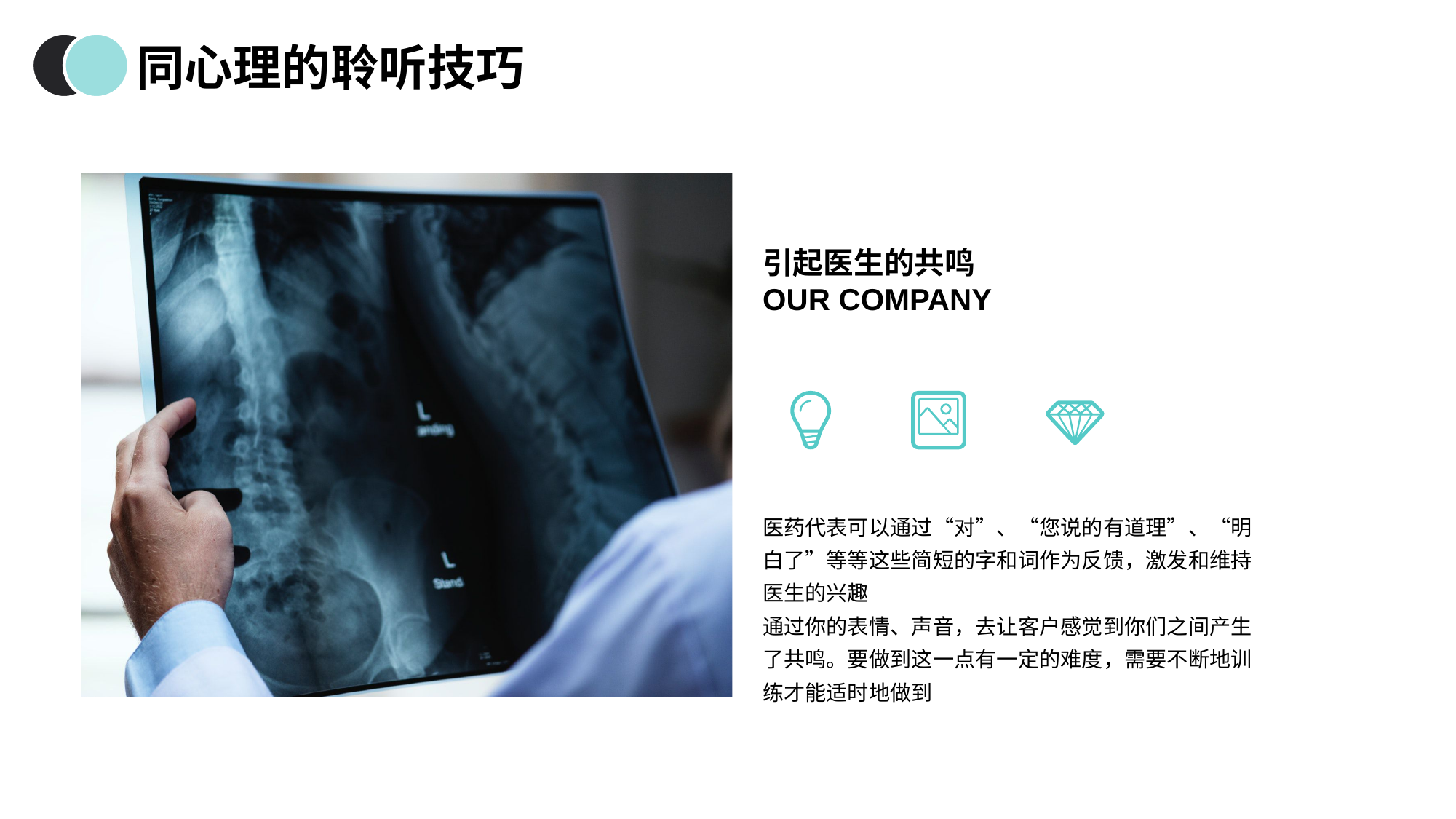

同心理的聆听技巧

引起医生的共鸣OUR COMPANY

医药代表可以通过“对”、“您说的有道理”、“明白了”等等这些简短的字和词作为反馈，激发和维持医生的兴趣
通过你的表情、声音，去让客户感觉到你们之间产生了共鸣。要做到这一点有一定的难度，需要不断地训练才能适时地做到